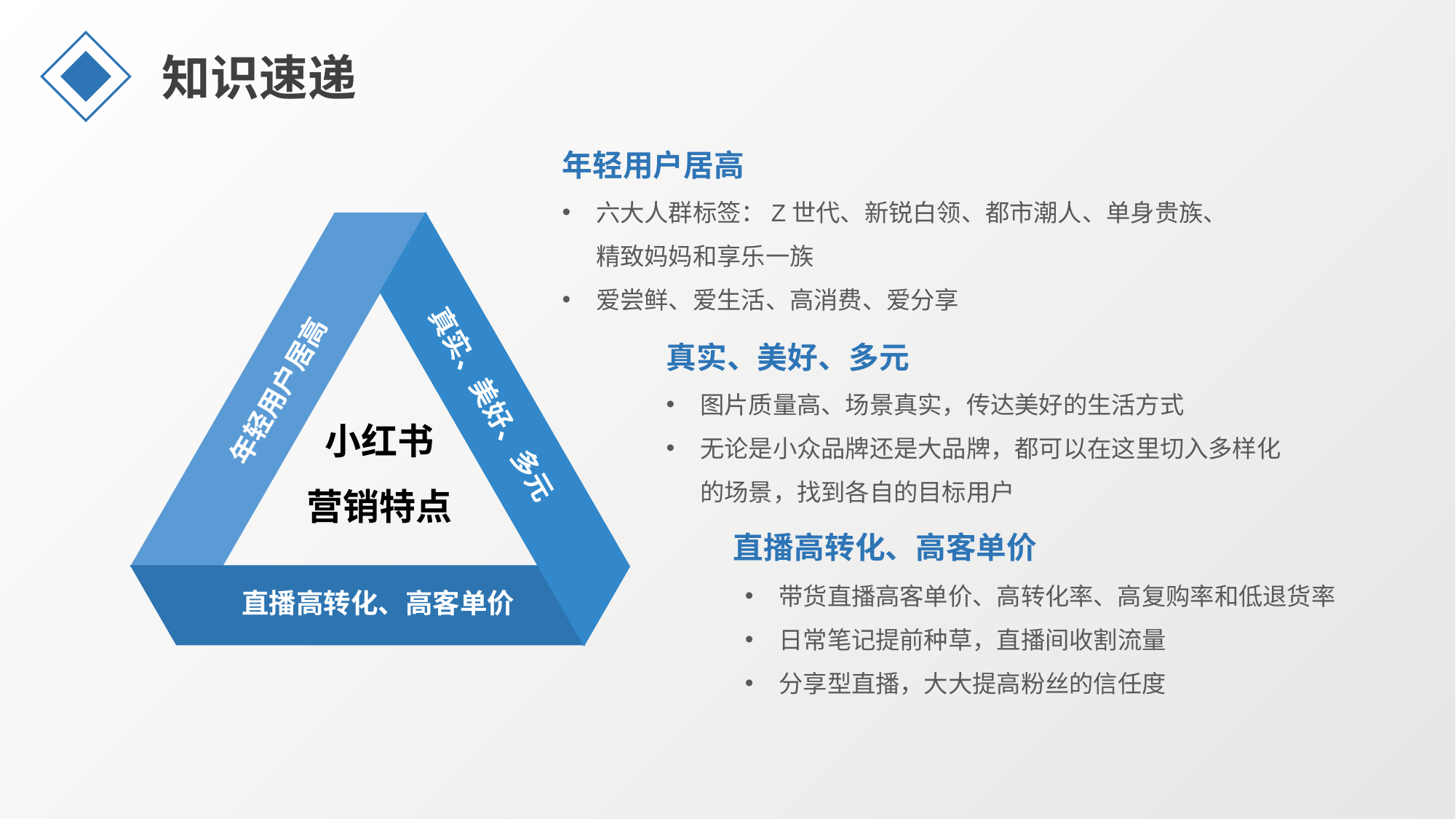

知识速递
年轻用户居高

年轻用户居高
真实、美好、多元
直播高转化、高客单价
六大人群标签：Z世代、新锐白领、都市潮人、单身贵族、精致妈妈和享乐一族
爱尝鲜、爱生活、高消费、爱分享
真实、美好、多元
图片质量高、场景真实，传达美好的生活方式
无论是小众品牌还是大品牌，都可以在这里切入多样化的场景，找到各自的目标用户
小红书
营销特点
直播高转化、高客单价
带货直播高客单价、高转化率、高复购率和低退货率
日常笔记提前种草，直播间收割流量
分享型直播，大大提高粉丝的信任度